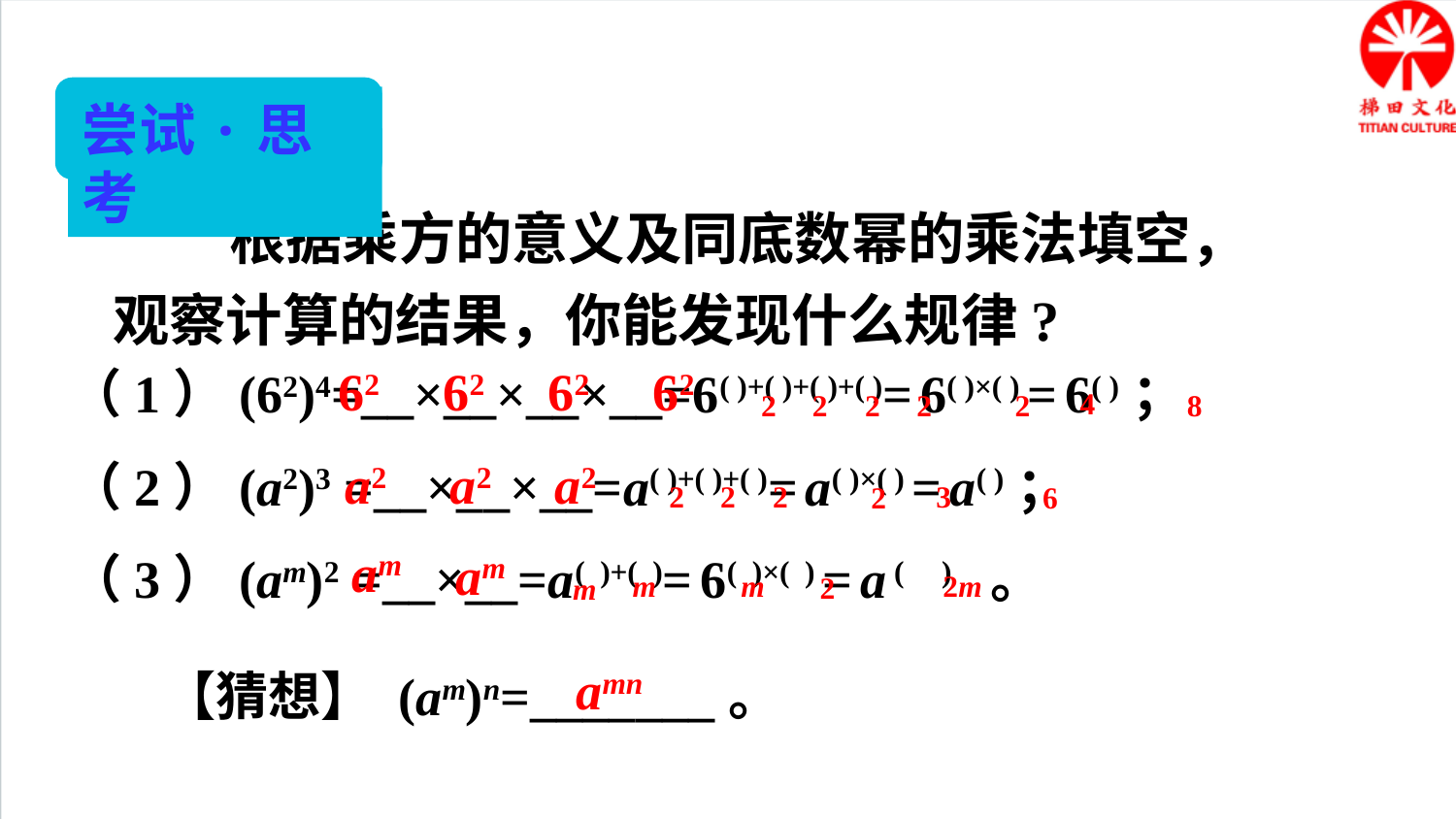

尝试·思考
        根据乘方的意义及同底数幂的乘法填空，
观察计算的结果，你能发现什么规律?
62
62
62
62
（1）(62)4=__×__×__×__=6( )+( )+( )+( )= 6( )×( ) = 6( )；
4
2
8
2
2
2
2
a2
a2
a2
（2）(a2)3 =__×__×__=a( )+( )+( )= a( )×( ) = a( )；
2
2
2
3
6
2
am
am
（3）(am)2 =__×__=a(  )+(  )= 6(  )×(  ) = a (     )  。
m
m
2m
2
m
amn
【猜想】 (am)n=_______。